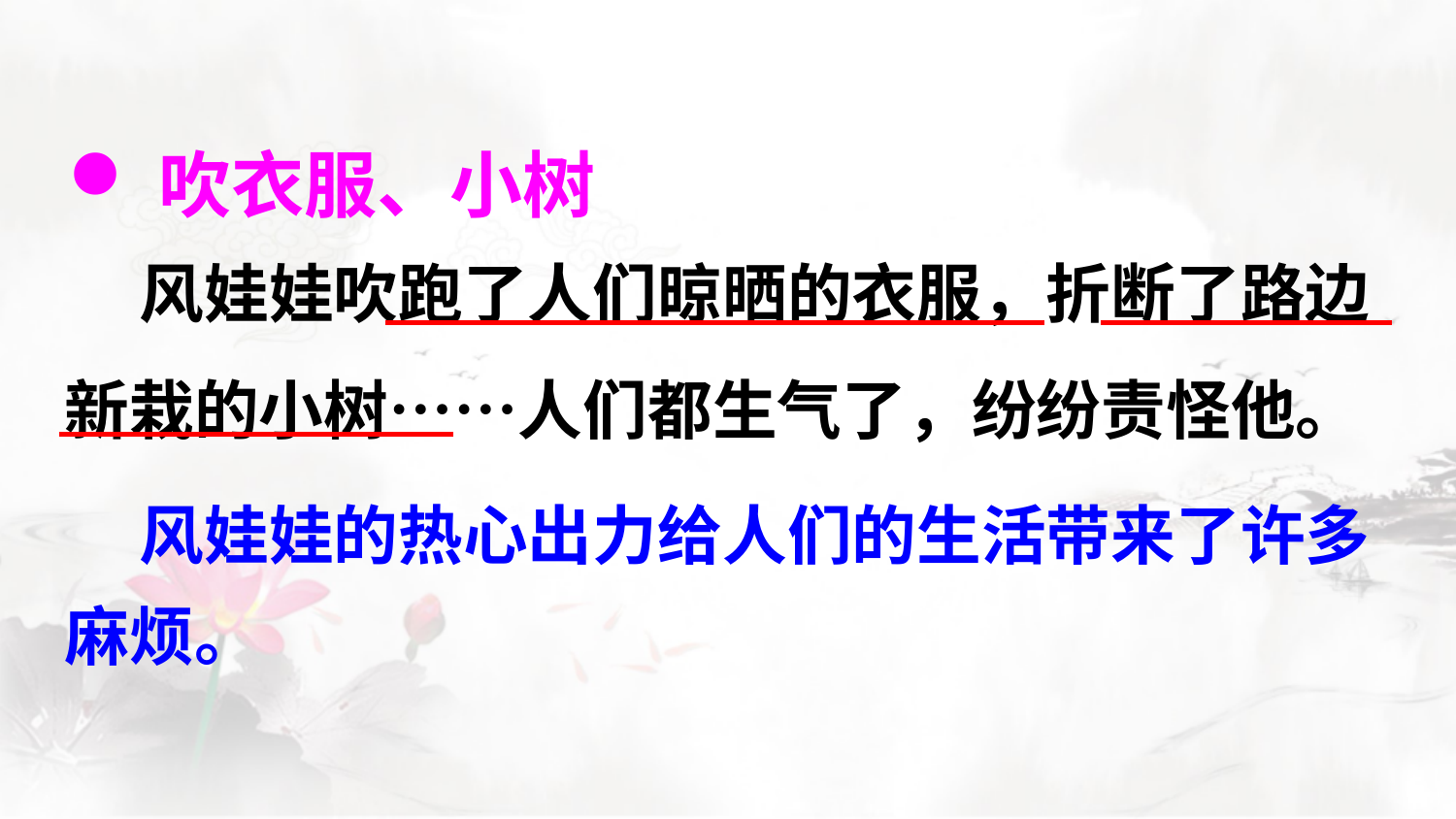

吹衣服、小树
    风娃娃吹跑了人们晾晒的衣服，折断了路边新栽的小树……人们都生气了，纷纷责怪他。
    风娃娃的热心出力给人们的生活带来了许多麻烦。